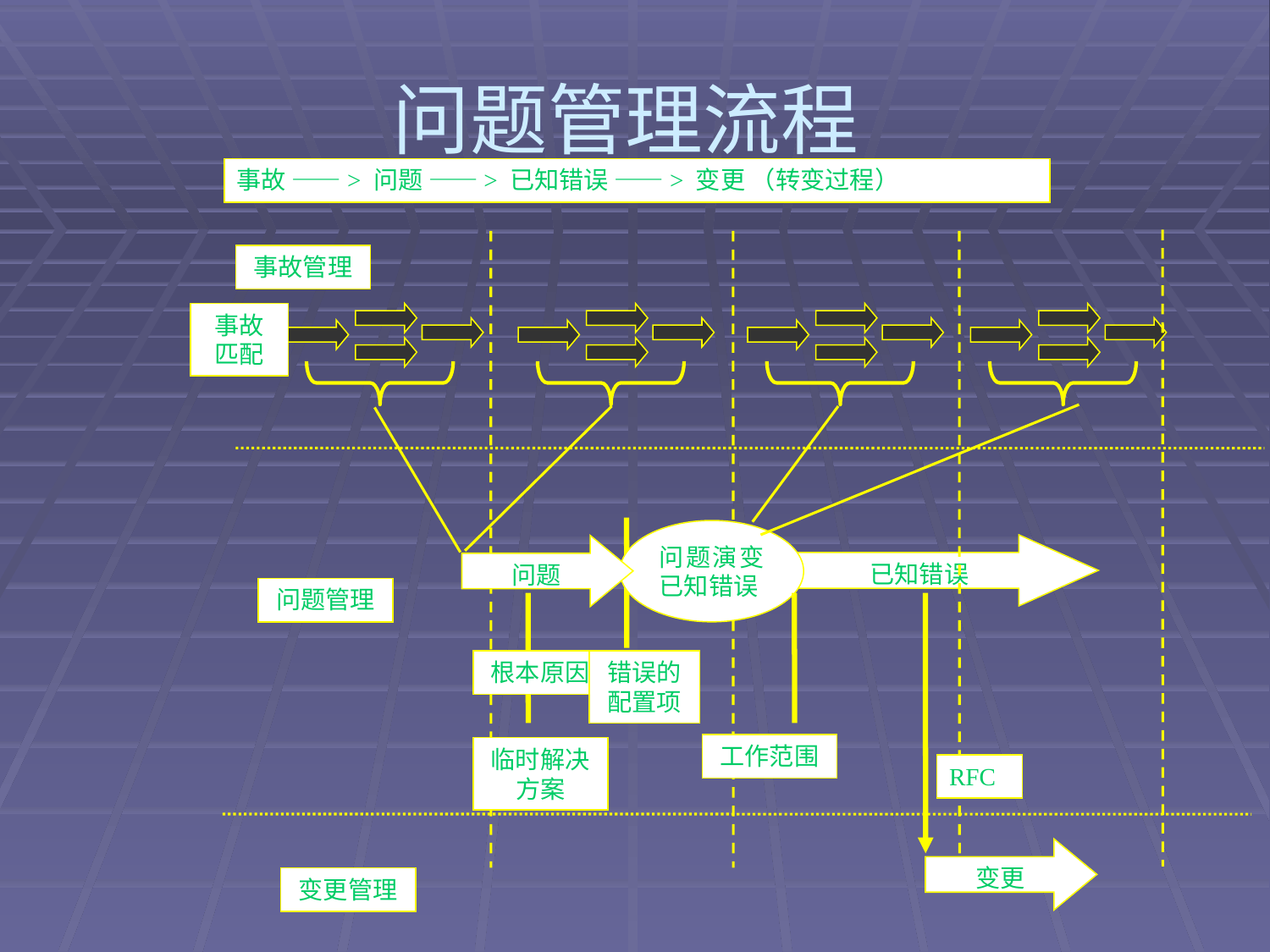

# 问题管理流程
事故 ——> 问题 ——> 已知错误 ——> 变更 （转变过程）

事故管理
事故匹配

问题演变已知错误
已知错误
问题
问题管理

根本原因
错误的配置项
工作范围
临时解决方案
RFC

变更
变更管理